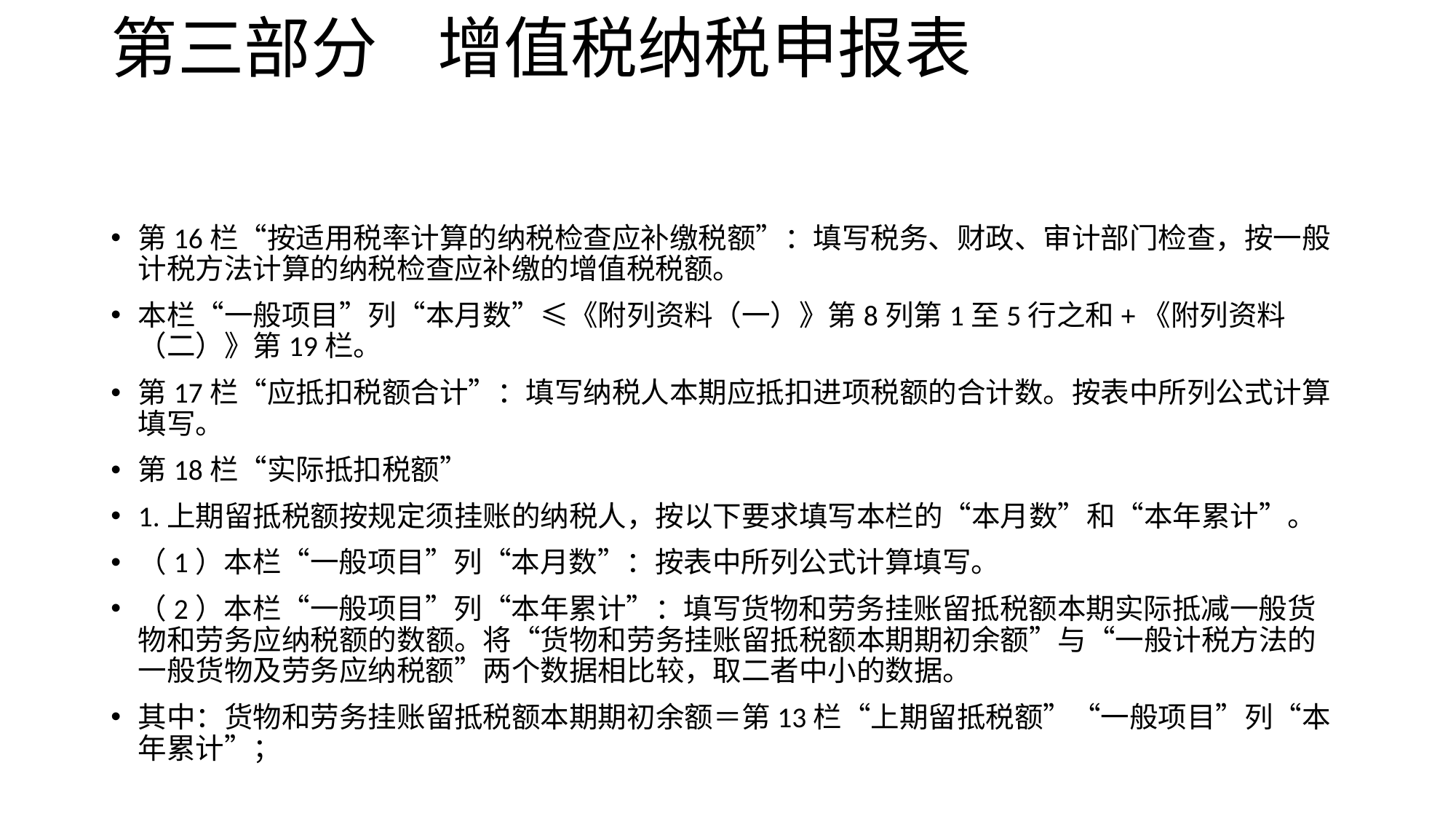

# 第三部分    增值税纳税申报表

第16栏“按适用税率计算的纳税检查应补缴税额”：填写税务、财政、审计部门检查，按一般计税方法计算的纳税检查应补缴的增值税税额。
本栏“一般项目”列“本月数”≤《附列资料（一）》第8列第1至5行之和+《附列资料（二）》第19栏。
第17栏“应抵扣税额合计”：填写纳税人本期应抵扣进项税额的合计数。按表中所列公式计算填写。
第18栏“实际抵扣税额”
1.上期留抵税额按规定须挂账的纳税人，按以下要求填写本栏的“本月数”和“本年累计”。
（1）本栏“一般项目”列“本月数”：按表中所列公式计算填写。
（2）本栏“一般项目”列“本年累计”：填写货物和劳务挂账留抵税额本期实际抵减一般货物和劳务应纳税额的数额。将“货物和劳务挂账留抵税额本期期初余额”与“一般计税方法的一般货物及劳务应纳税额”两个数据相比较，取二者中小的数据。
其中：货物和劳务挂账留抵税额本期期初余额＝第13栏“上期留抵税额”“一般项目”列“本年累计”；